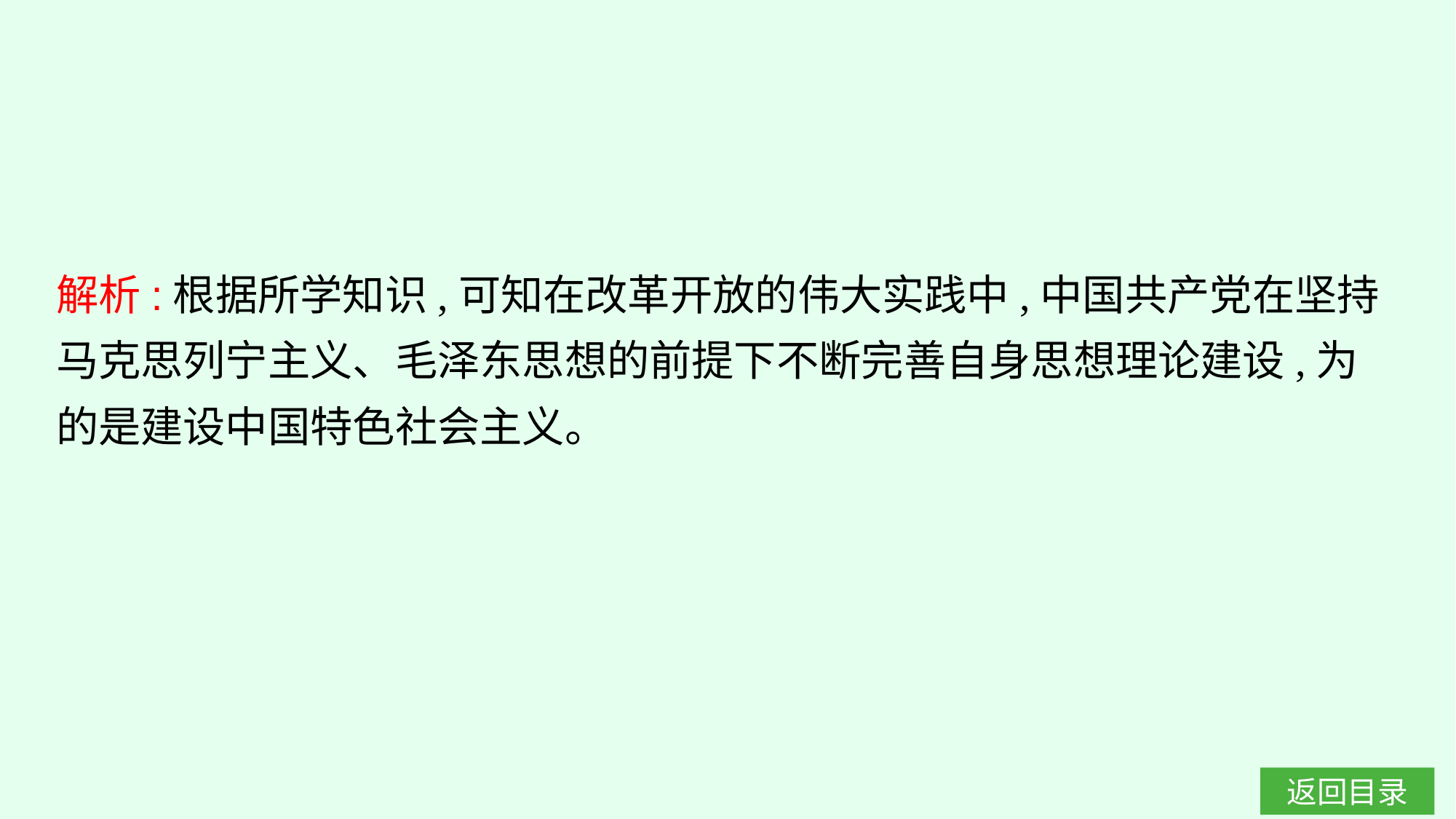

解析:根据所学知识,可知在改革开放的伟大实践中,中国共产党在坚持马克思列宁主义、毛泽东思想的前提下不断完善自身思想理论建设,为的是建设中国特色社会主义。